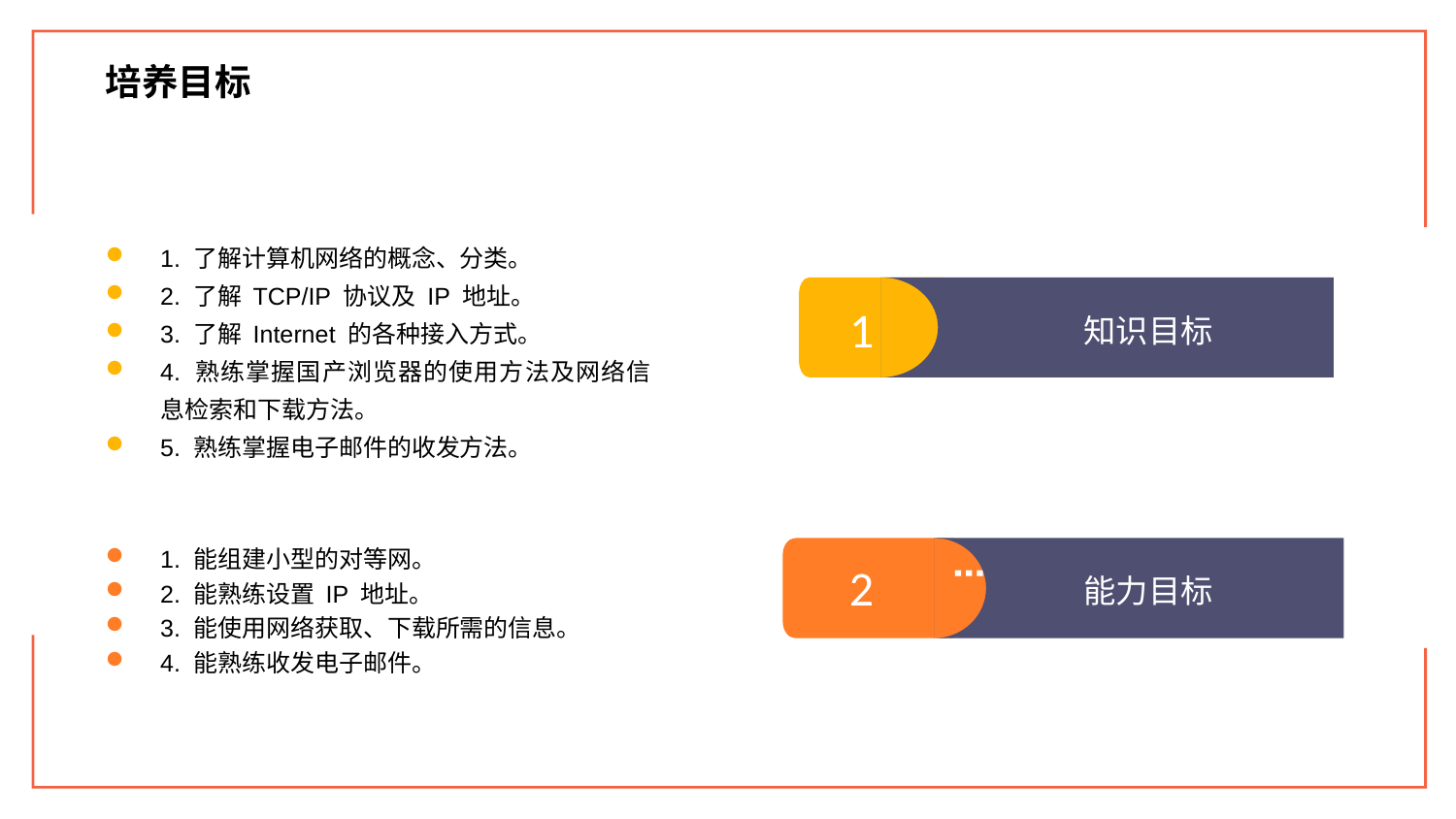

培养目标
1. 了解计算机网络的概念、分类。
2. 了解 TCP/IP 协议及 IP 地址。
3. 了解 Internet 的各种接入方式。
4. 熟练掌握国产浏览器的使用方法及网络信息检索和下载方法。
5. 熟练掌握电子邮件的收发方法。

1
知识目标

1. 能组建小型的对等网。
2. 能熟练设置 IP 地址。
3. 能使用网络获取、下载所需的信息。
4. 能熟练收发电子邮件。

2
能力目标